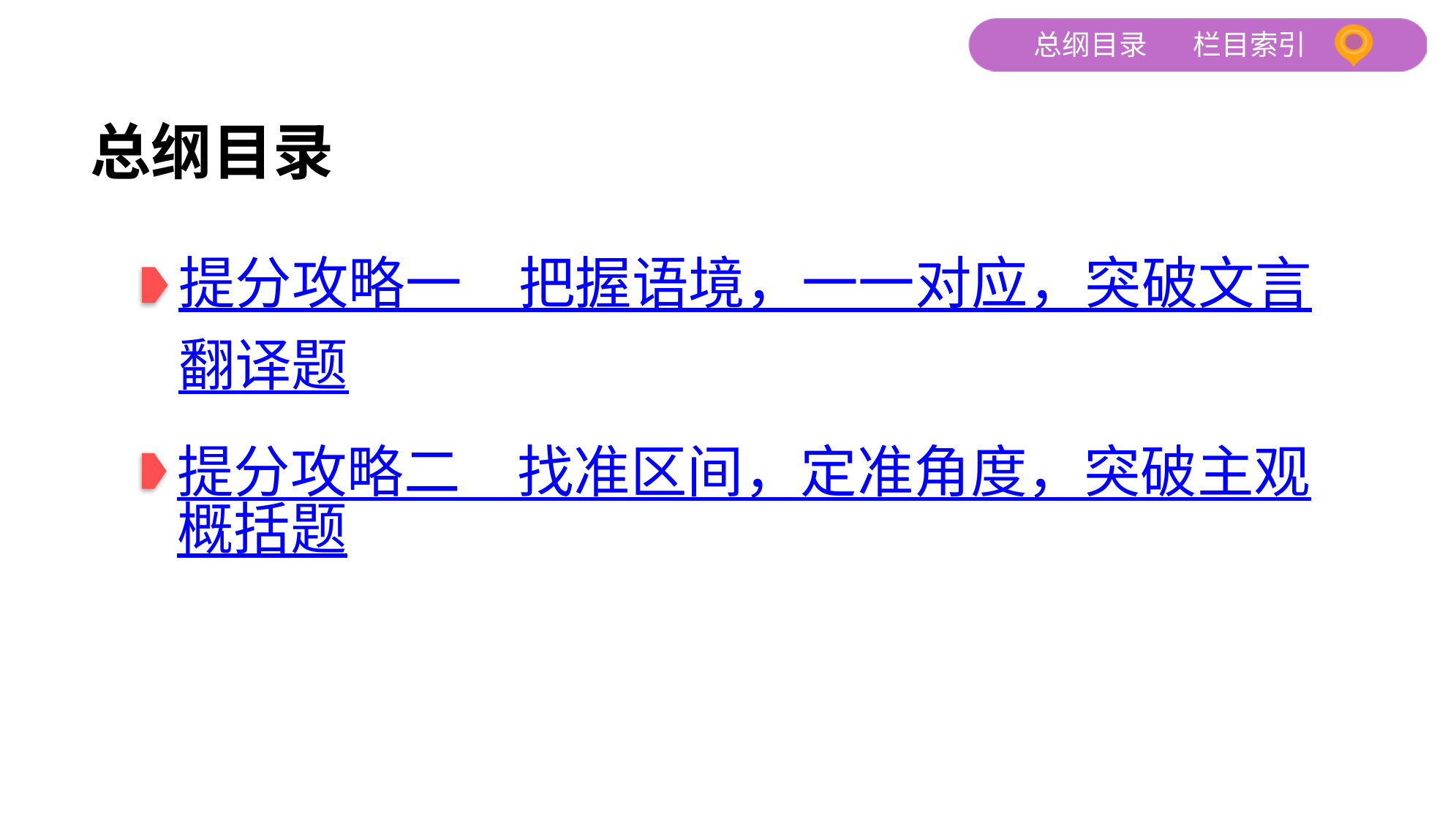

总纲目录
提分攻略一　把握语境，一一对应，突破文言
翻译题

提分攻略二　找准区间，定准角度，突破主观概括题